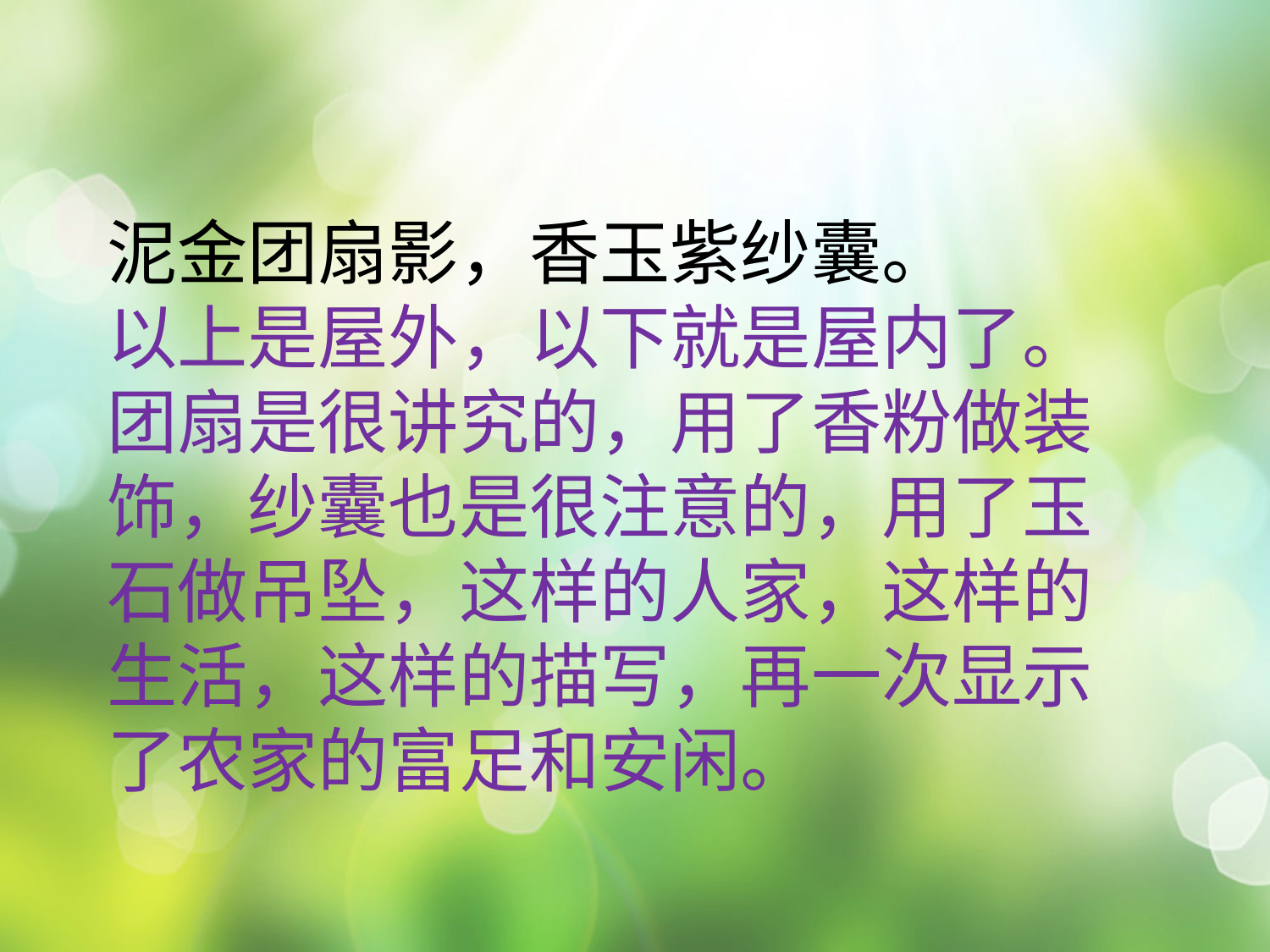

泥金团扇影，香玉紫纱囊。
以上是屋外，以下就是屋内了。团扇是很讲究的，用了香粉做装饰，纱囊也是很注意的，用了玉石做吊坠，这样的人家，这样的生活，这样的描写，再一次显示了农家的富足和安闲。
#